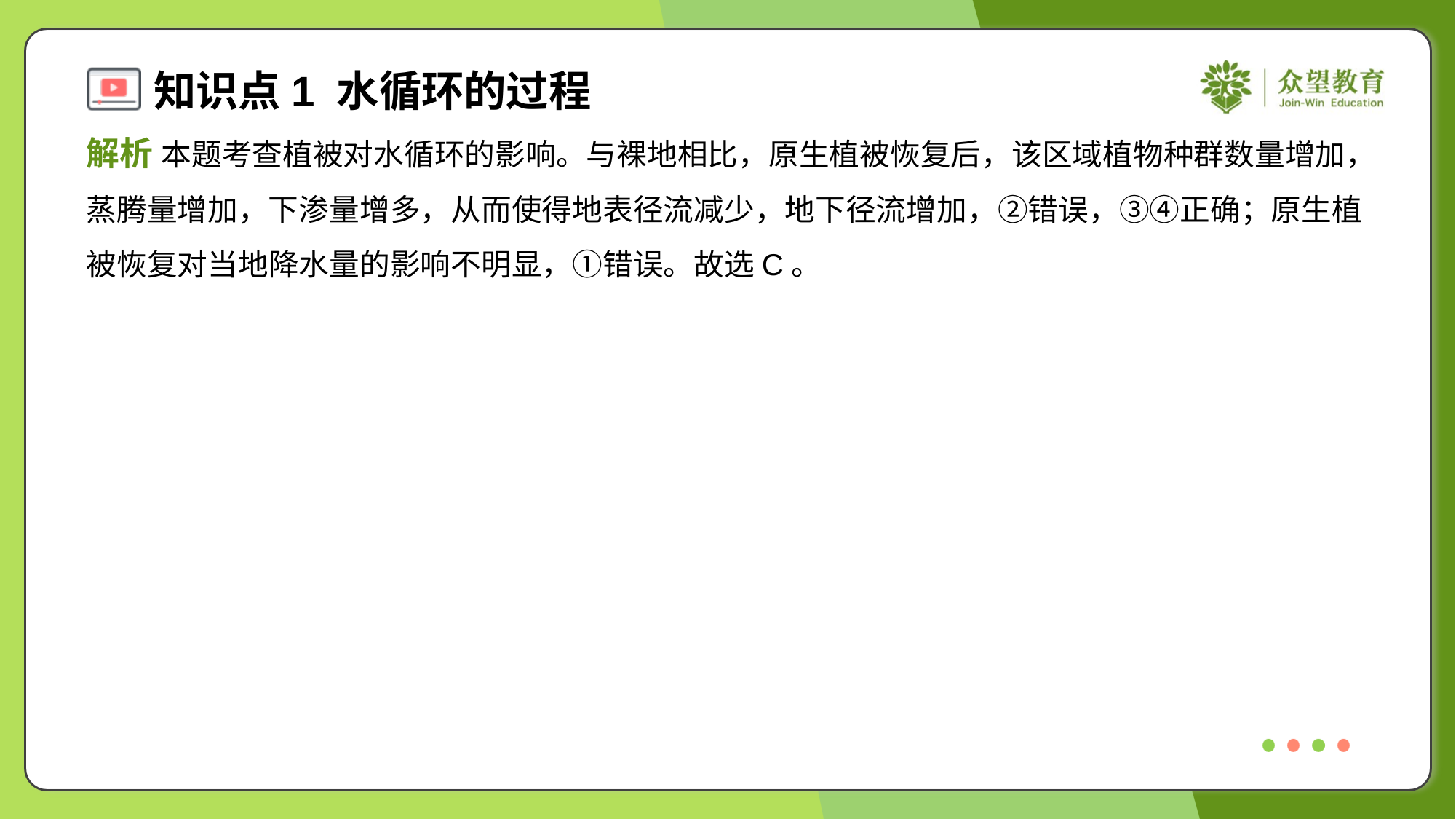

解析 本题考查植被对水循环的影响。与裸地相比，原生植被恢复后，该区域植物种群数量增加，
蒸腾量增加，下渗量增多，从而使得地表径流减少，地下径流增加，②错误，③④正确；原生植
被恢复对当地降水量的影响不明显，①错误。故选C。